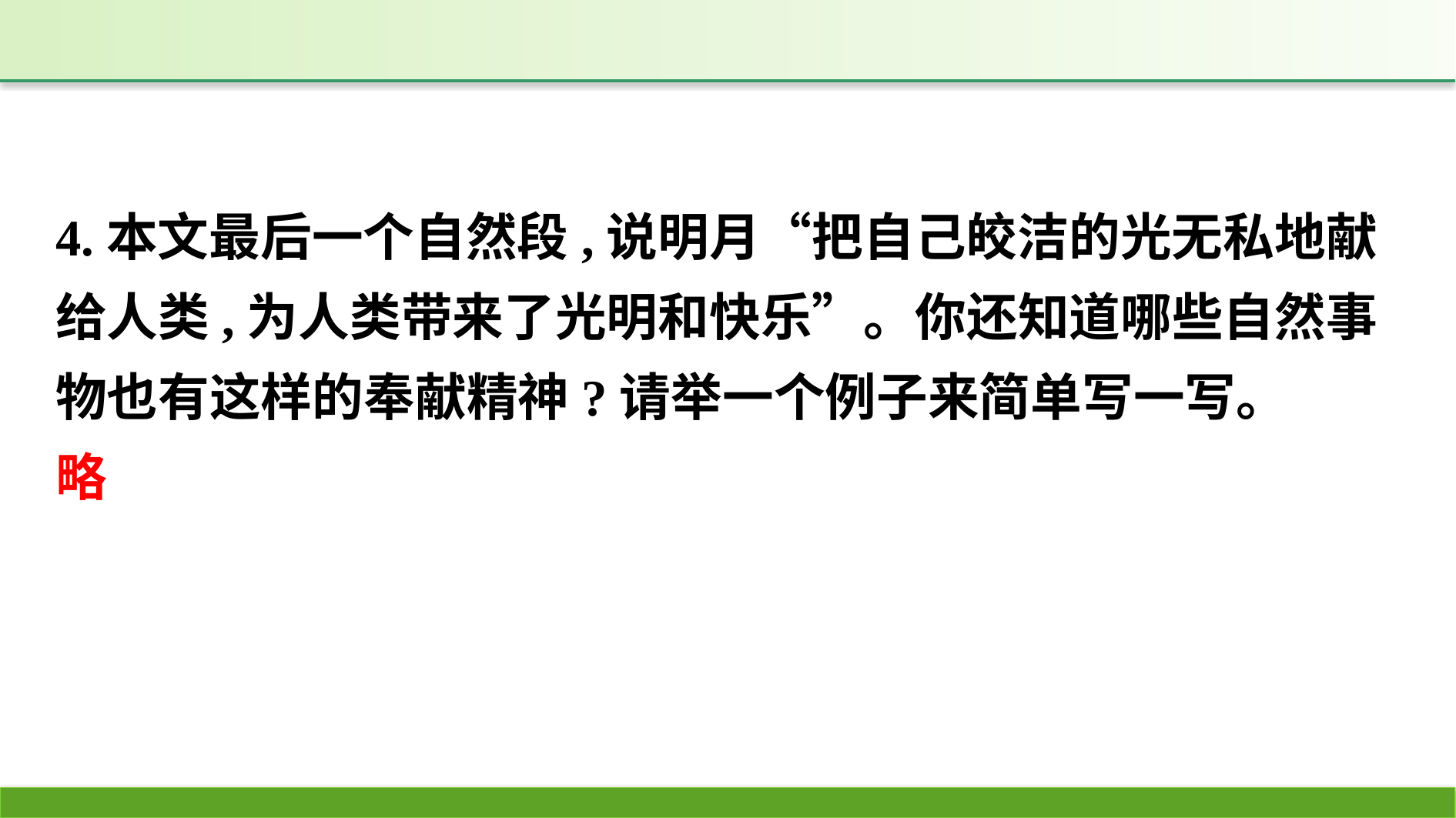

4.本文最后一个自然段,说明月“把自己皎洁的光无私地献给人类,为人类带来了光明和快乐”。你还知道哪些自然事物也有这样的奉献精神?请举一个例子来简单写一写。
略